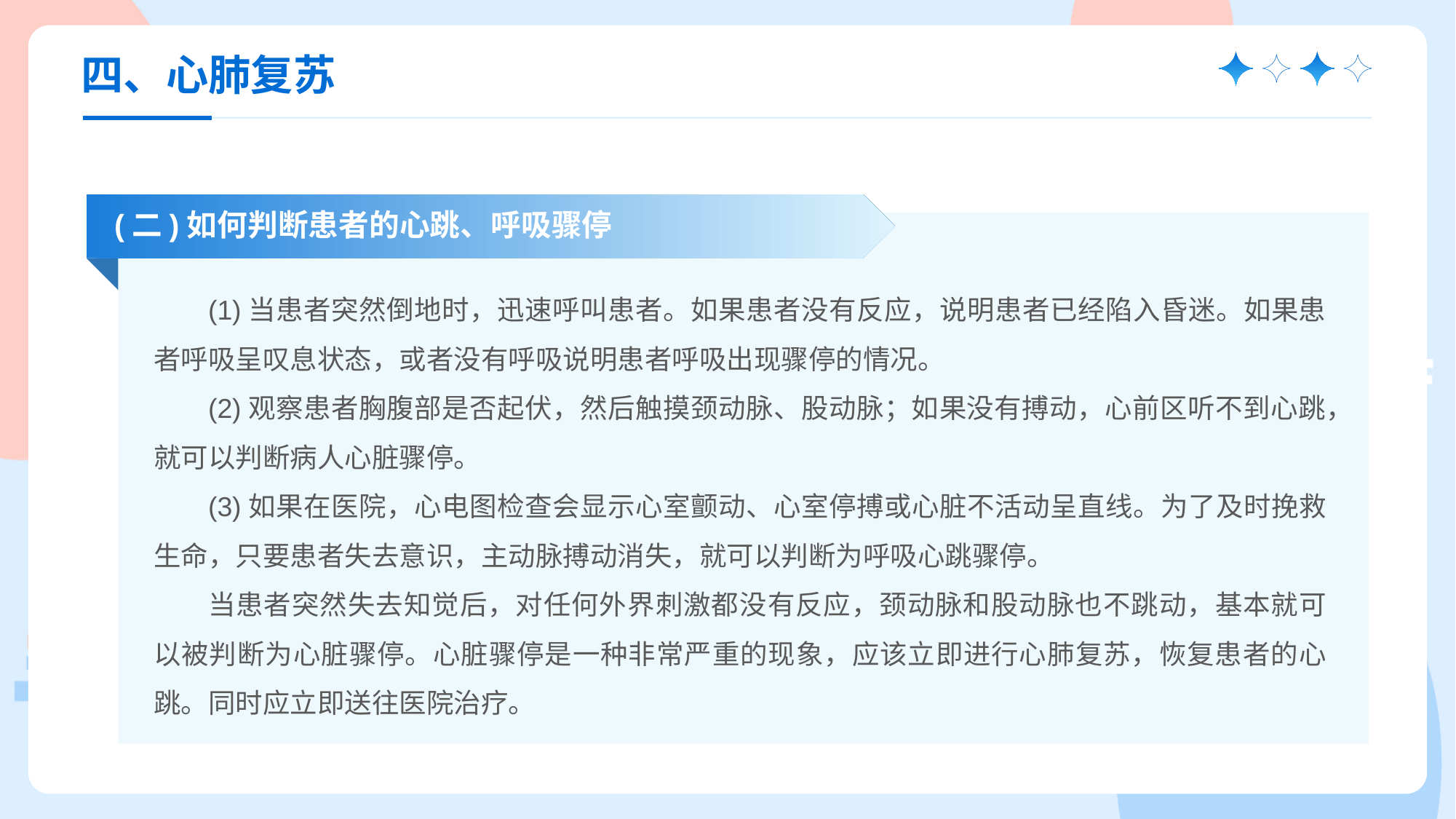

四、心肺复苏
(二)如何判断患者的心跳、呼吸骤停

(1)当患者突然倒地时，迅速呼叫患者。如果患者没有反应，说明患者已经陷入昏迷。如果患者呼吸呈叹息状态，或者没有呼吸说明患者呼吸出现骤停的情况。
(2)观察患者胸腹部是否起伏，然后触摸颈动脉、股动脉；如果没有搏动，心前区听不到心跳，就可以判断病人心脏骤停。
(3)如果在医院，心电图检查会显示心室颤动、心室停搏或心脏不活动呈直线。为了及时挽救生命，只要患者失去意识，主动脉搏动消失，就可以判断为呼吸心跳骤停。
当患者突然失去知觉后，对任何外界刺激都没有反应，颈动脉和股动脉也不跳动，基本就可以被判断为心脏骤停。心脏骤停是一种非常严重的现象，应该立即进行心肺复苏，恢复患者的心跳。同时应立即送往医院治疗。